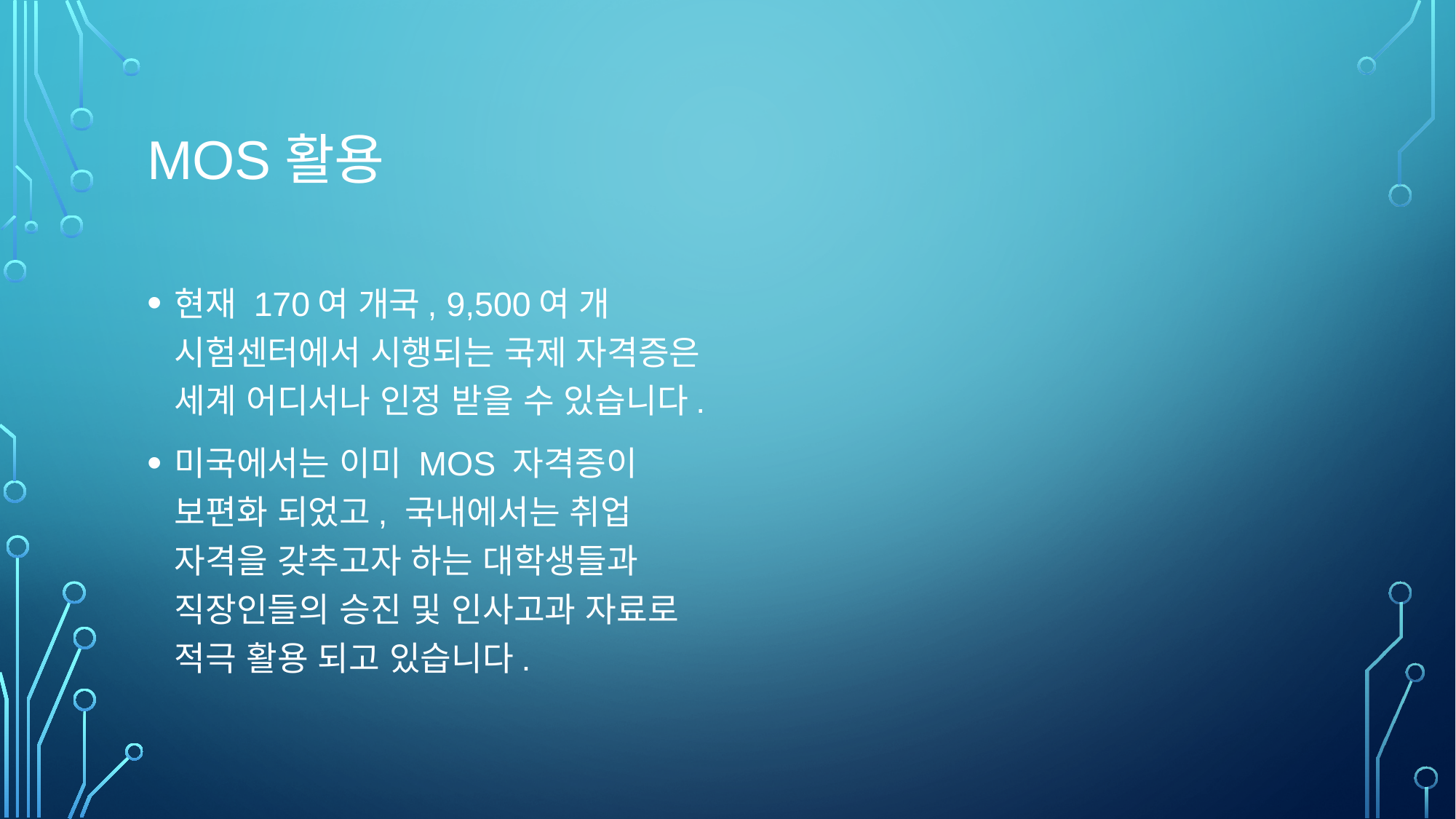

# Mos활용
현재 170여 개국, 9,500여 개 시험센터에서 시행되는 국제 자격증은 세계 어디서나 인정 받을 수 있습니다.
미국에서는 이미 MOS 자격증이 보편화 되었고, 국내에서는 취업 자격을 갖추고자 하는 대학생들과 직장인들의 승진 및 인사고과 자료로 적극 활용 되고 있습니다.